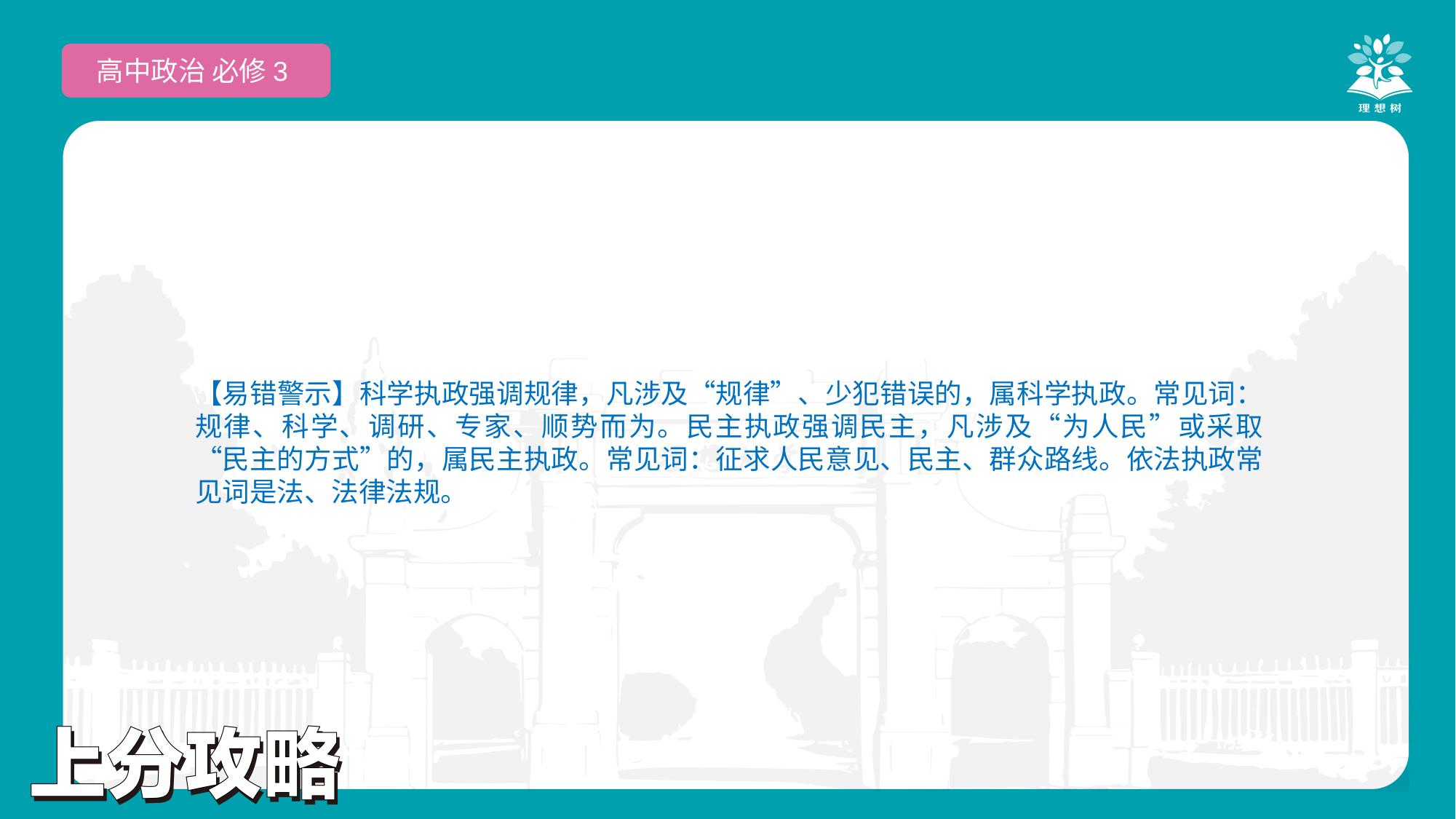

高中政治 必修3
【易错警示】科学执政强调规律，凡涉及“规律”、少犯错误的，属科学执政。常见词：规律、科学、调研、专家、顺势而为。民主执政强调民主，凡涉及“为人民”或采取 “民主的方式”的，属民主执政。常见词：征求人民意见、民主、群众路线。依法执政常见词是法、法律法规。